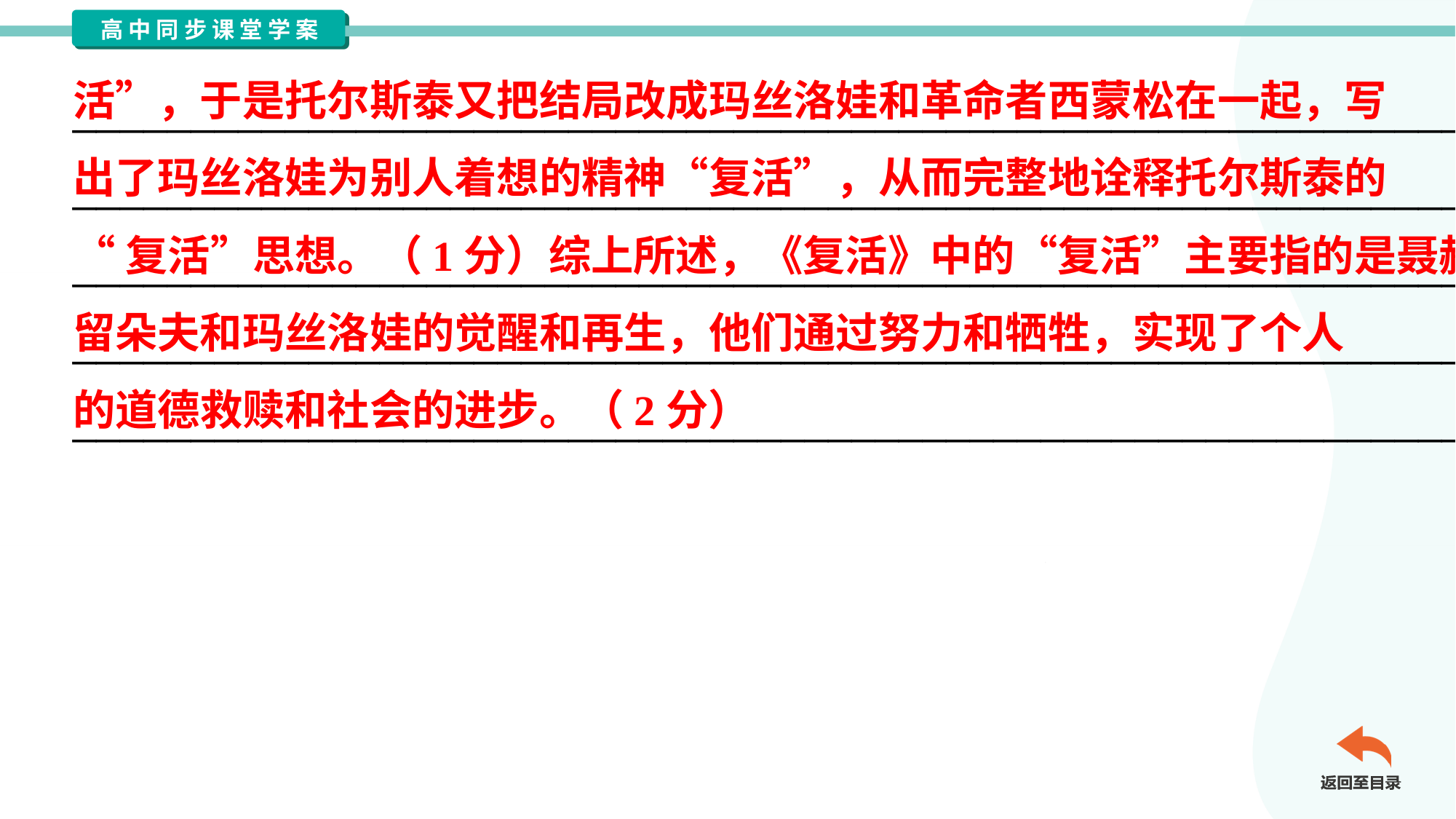

活”，于是托尔斯泰又把结局改成玛丝洛娃和革命者西蒙松在一起，写
出了玛丝洛娃为别人着想的精神“复活”，从而完整地诠释托尔斯泰的
“复活”思想。（1分）综上所述，《复活》中的“复活”主要指的是聂赫
留朵夫和玛丝洛娃的觉醒和再生，他们通过努力和牺牲，实现了个人
的道德救赎和社会的进步。（2分）
_____________________________________________________________
_____________________________________________________________
_____________________________________________________________
_____________________________________________________________
_____________________________________________________________